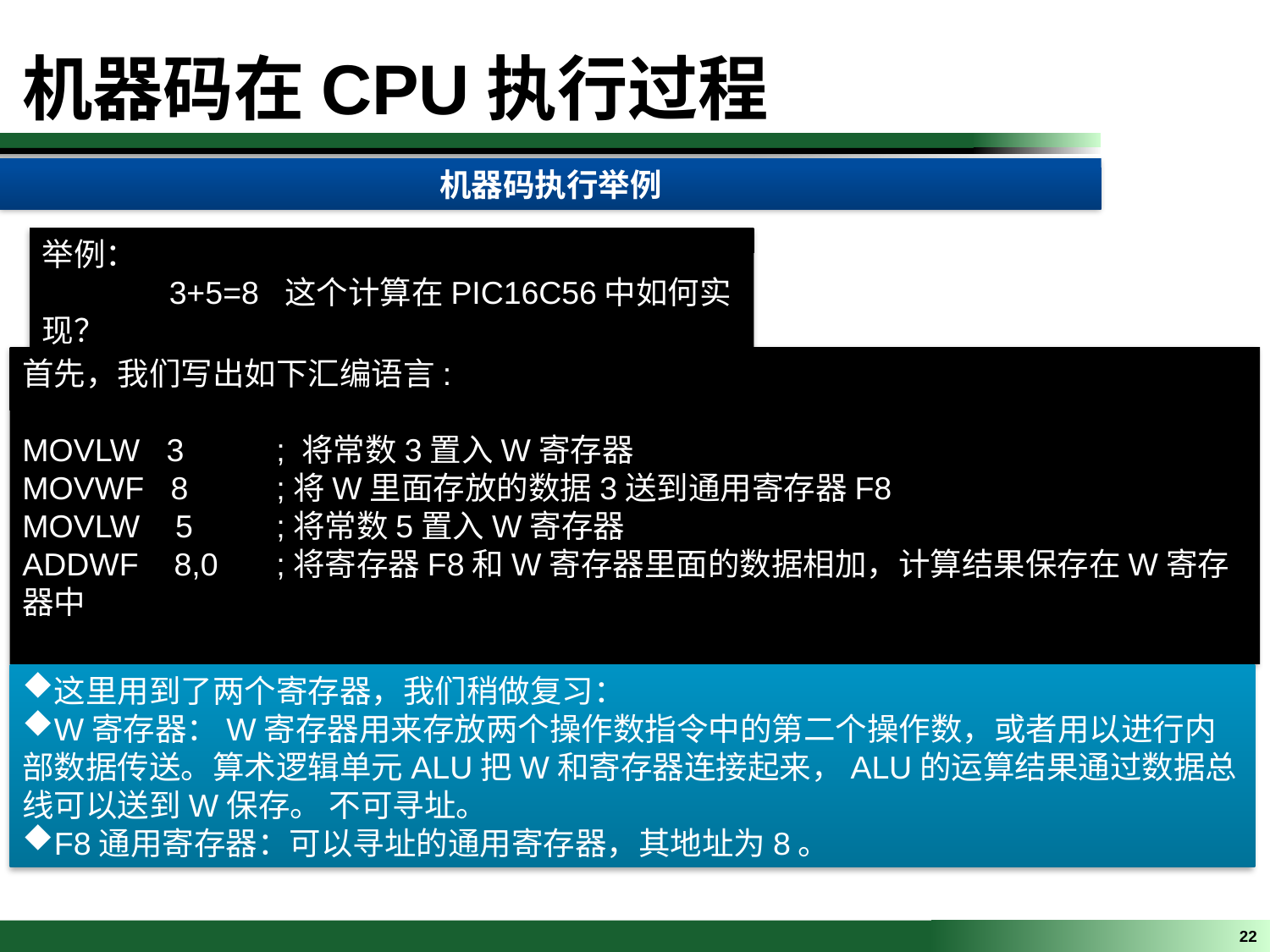

机器码在CPU执行过程
机器码执行举例
举例：
	3+5=8  这个计算在PIC16C56中如何实现？
首先，我们写出如下汇编语言:

MOVLW   3     	; 将常数3置入W寄存器
MOVWF   8	;将W里面存放的数据3送到通用寄存器F8
MOVLW    5	;将常数5置入W寄存器
ADDWF    8,0	;将寄存器F8和W寄存器里面的数据相加，计算结果保存在W寄存器中

这里用到了两个寄存器，我们稍做复习：
W寄存器：W寄存器用来存放两个操作数指令中的第二个操作数，或者用以进行内部数据传送。算术逻辑单元ALU把W和寄存器连接起来，ALU的运算结果通过数据总线可以送到W保存。 不可寻址。
F8通用寄存器：可以寻址的通用寄存器，其地址为8。
22